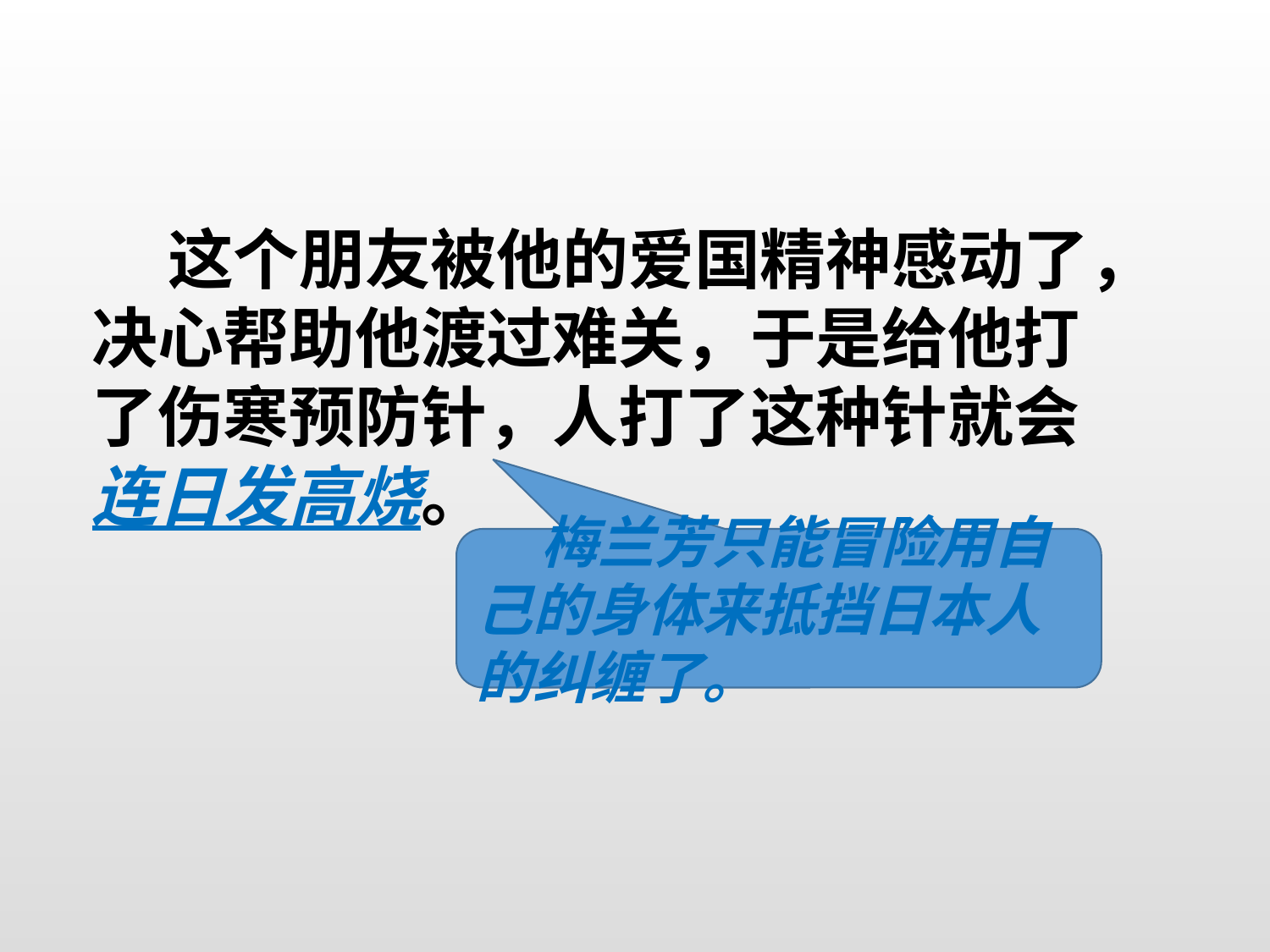

这个朋友被他的爱国精神感动了，决心帮助他渡过难关，于是给他打了伤寒预防针，人打了这种针就会连日发高烧。
    梅兰芳只能冒险用自己的身体来抵挡日本人的纠缠了。